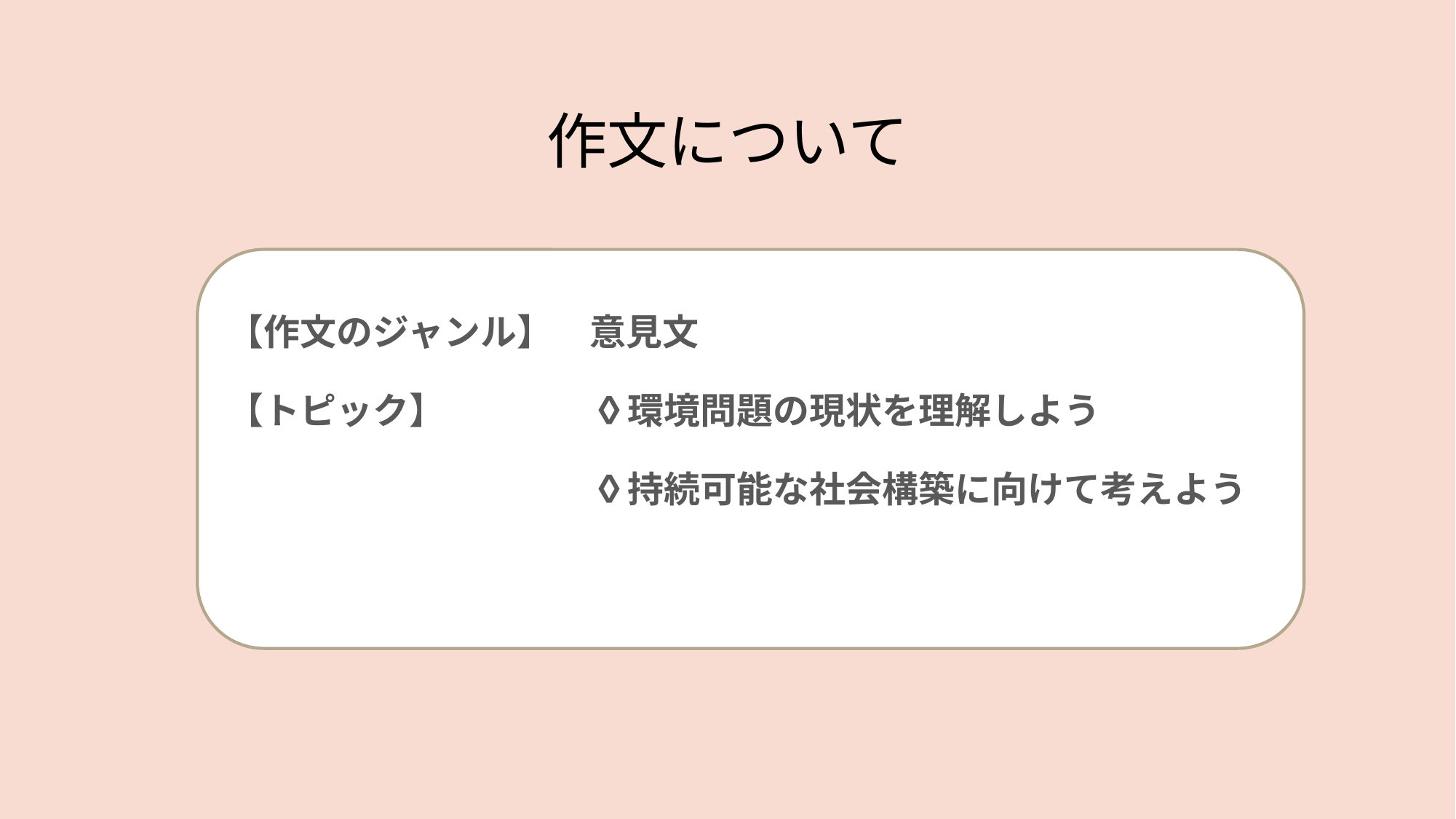

作文について

【作文のジャンル】　意見文
【トピック】　　　　◊環境問題の現状を理解しよう
　　　　　　　　　　◊持続可能な社会構築に向けて考えよう